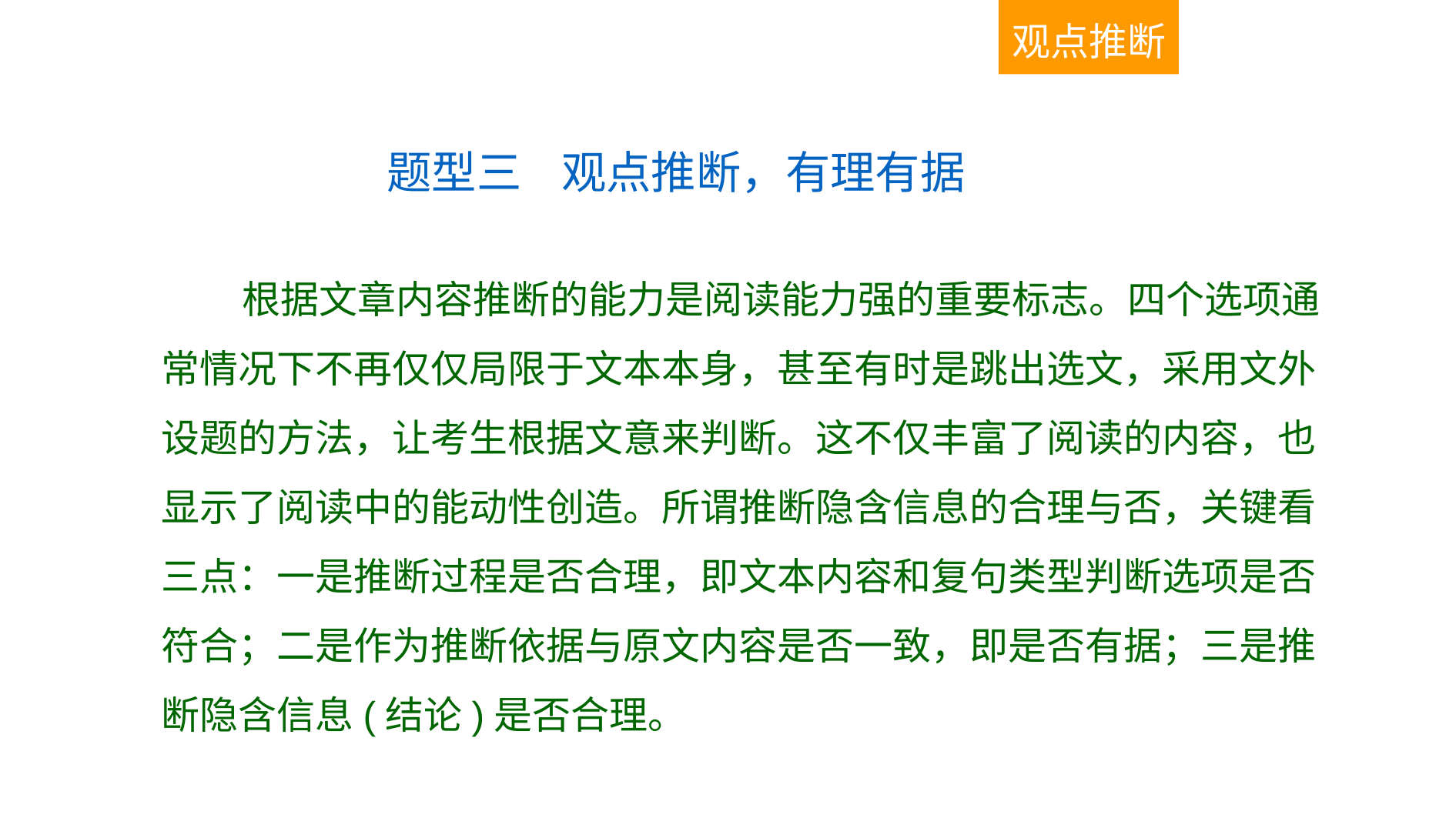

观点推断
题型三    观点推断，有理有据
 　　根据文章内容推断的能力是阅读能力强的重要标志。四个选项通常情况下不再仅仅局限于文本本身，甚至有时是跳出选文，采用文外设题的方法，让考生根据文意来判断。这不仅丰富了阅读的内容，也显示了阅读中的能动性创造。所谓推断隐含信息的合理与否，关键看三点：一是推断过程是否合理，即文本内容和复句类型判断选项是否符合；二是作为推断依据与原文内容是否一致，即是否有据；三是推断隐含信息(结论)是否合理。